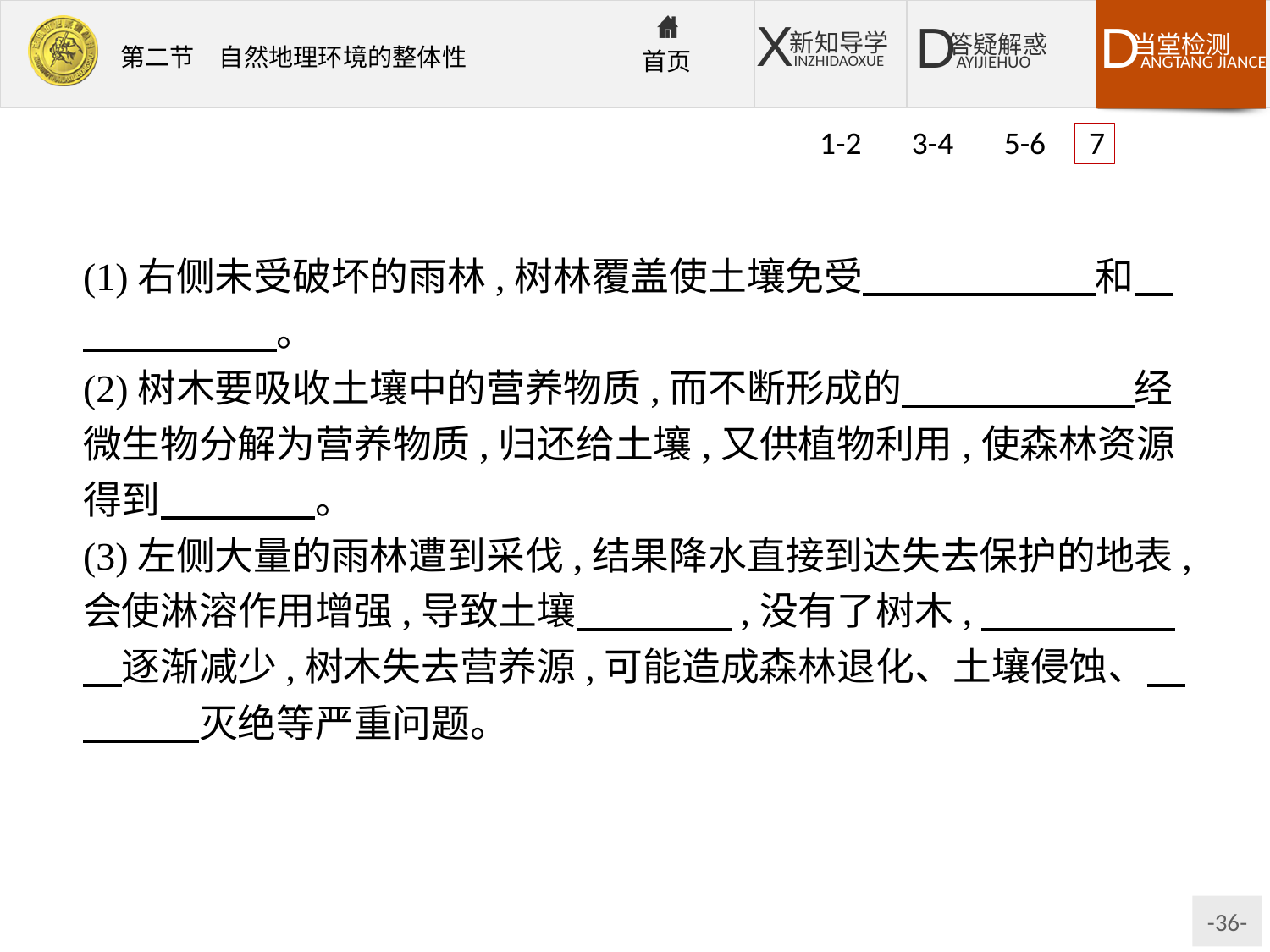

1-2       3-4       5-6      7

(1)右侧未受破坏的雨林,树林覆盖使土壤免受　　　　　　和　　　　　　。
(2)树木要吸收土壤中的营养物质,而不断形成的　　　　　　经微生物分解为营养物质,归还给土壤,又供植物利用,使森林资源得到　　　　。
(3)左侧大量的雨林遭到采伐,结果降水直接到达失去保护的地表,会使淋溶作用增强,导致土壤　　　　,没有了树木,　　　　　　逐渐减少,树木失去营养源,可能造成森林退化、土壤侵蚀、　　　　灭绝等严重问题。